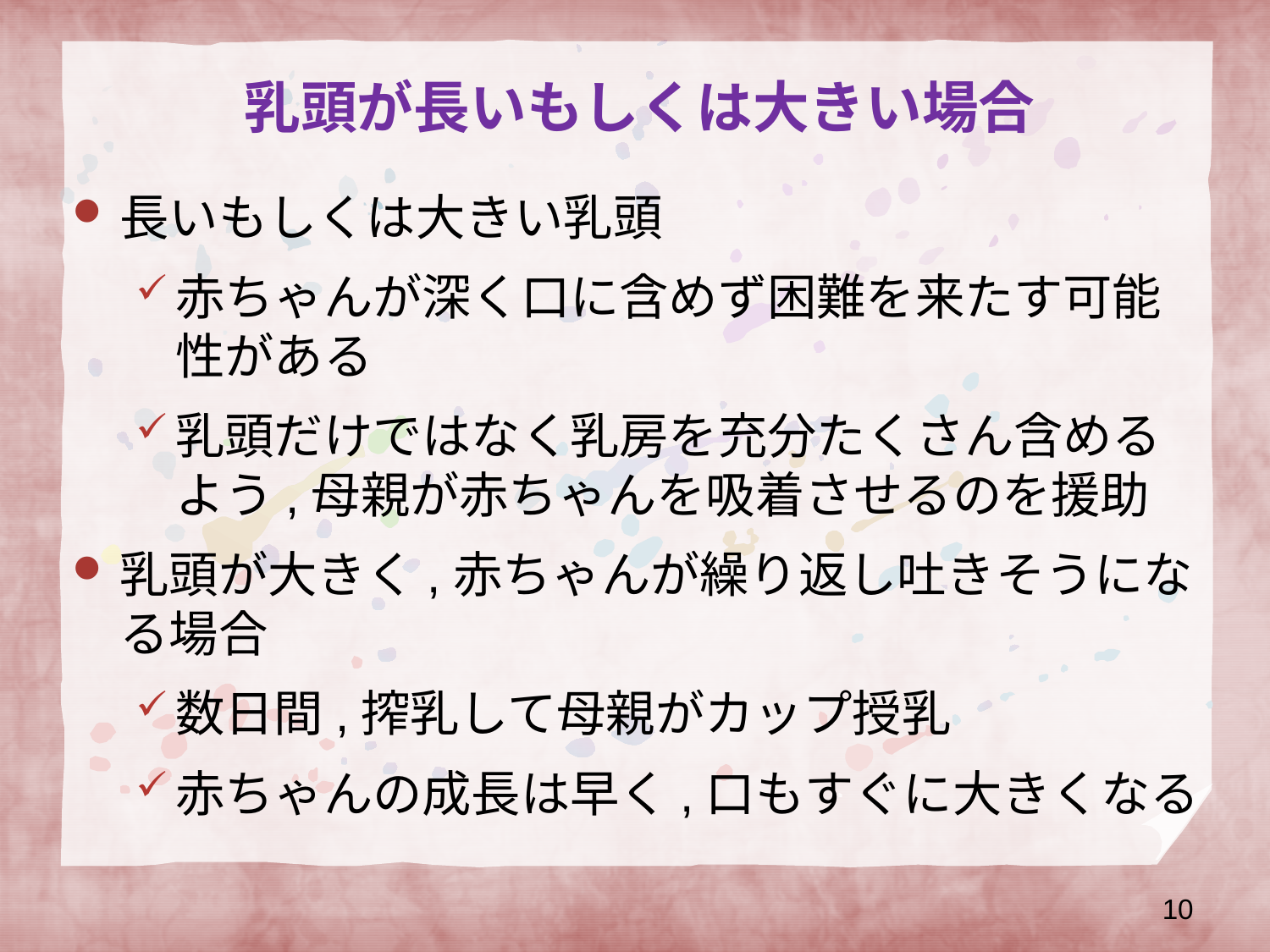

# 乳頭が長いもしくは大きい場合
長いもしくは大きい乳頭
赤ちゃんが深く口に含めず困難を来たす可能性がある
乳頭だけではなく乳房を充分たくさん含めるよう,母親が赤ちゃんを吸着させるのを援助
乳頭が大きく,赤ちゃんが繰り返し吐きそうになる場合
数日間,搾乳して母親がカップ授乳
赤ちゃんの成長は早く,口もすぐに大きくなる
10